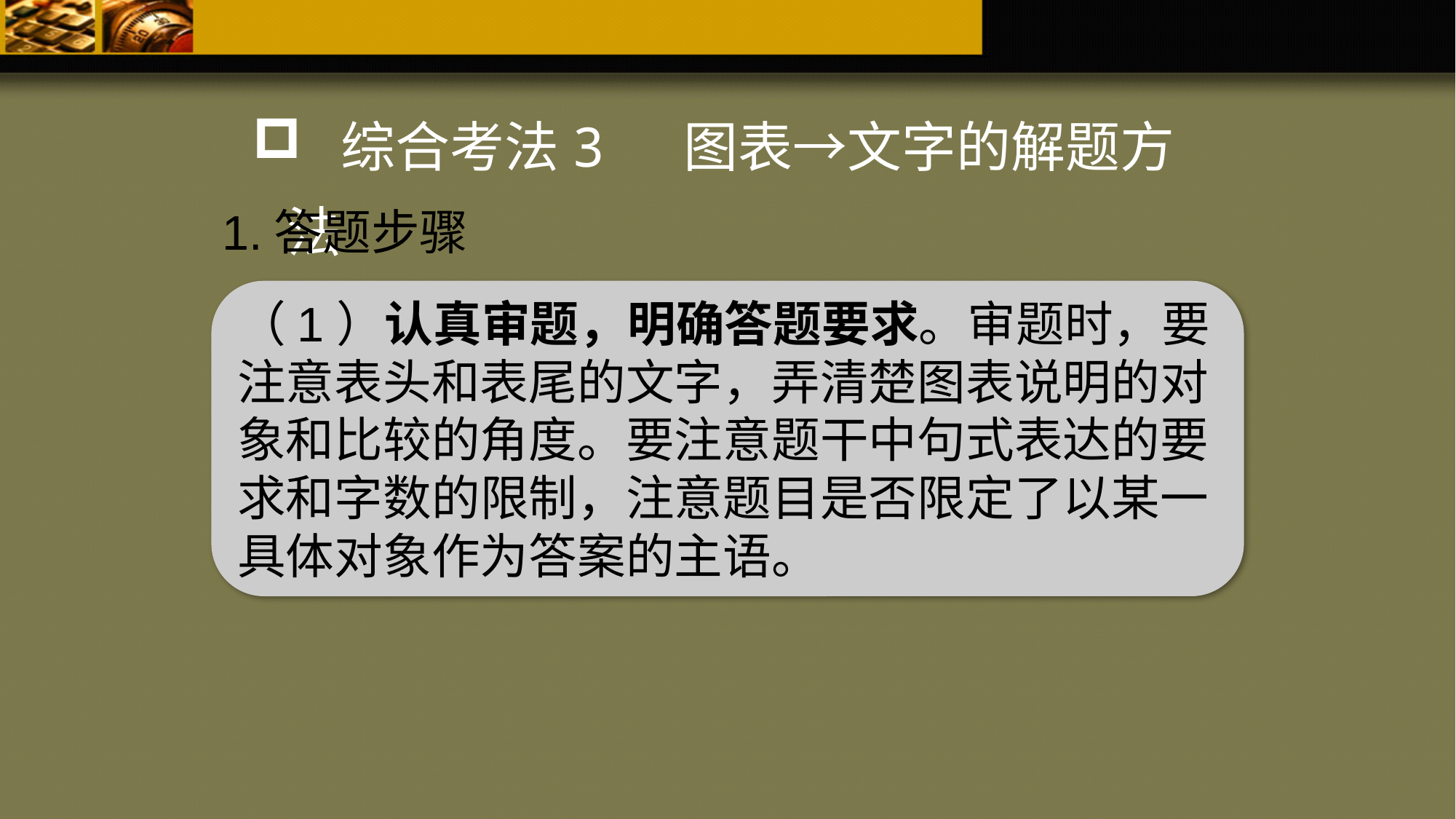

综合考法3  图表→文字的解题方法
1.答题步骤
（1）认真审题，明确答题要求。审题时，要注意表头和表尾的文字，弄清楚图表说明的对象和比较的角度。要注意题干中句式表达的要求和字数的限制，注意题目是否限定了以某一具体对象作为答案的主语。